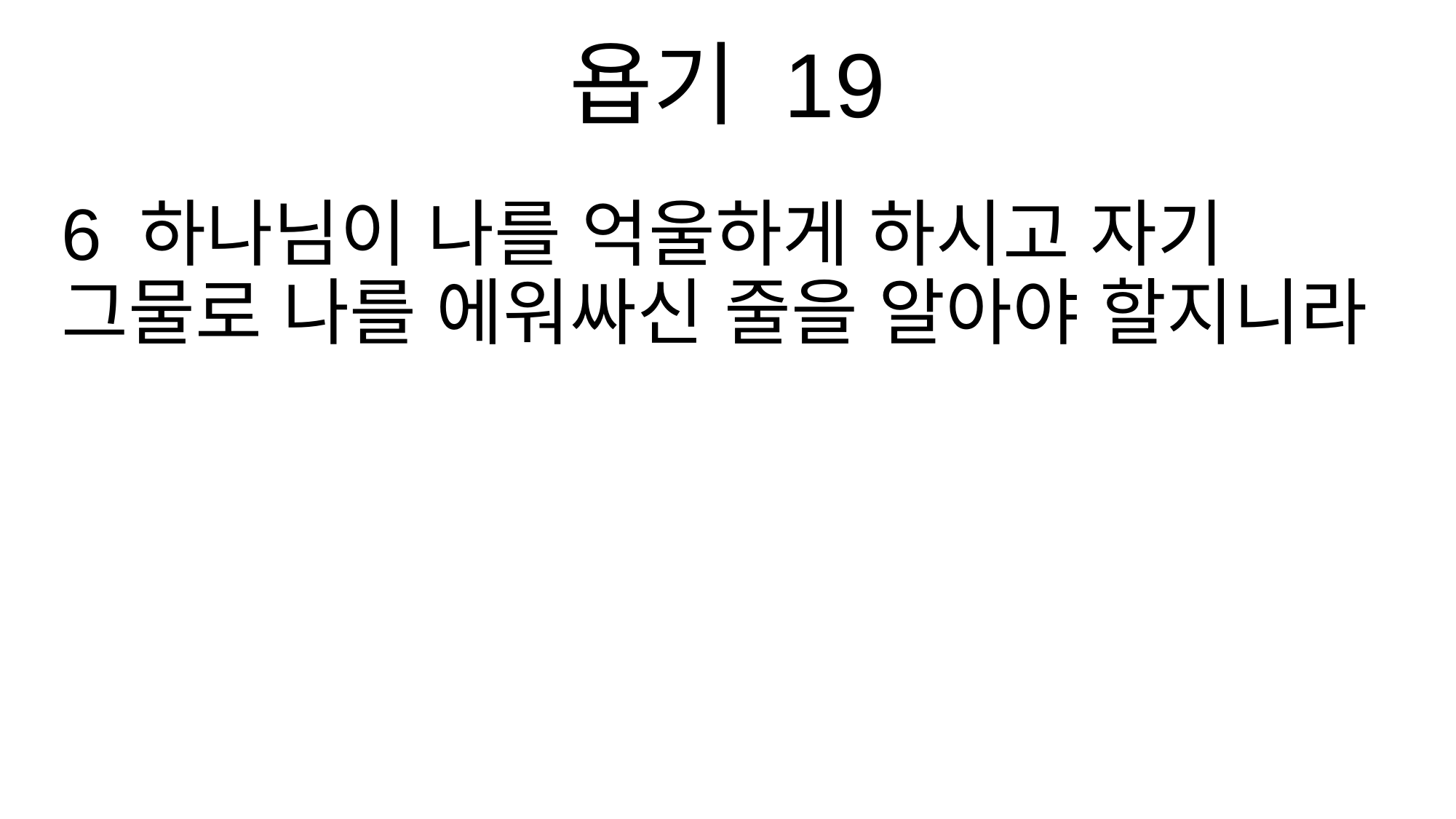

욥기 19
6 하나님이 나를 억울하게 하시고 자기 그물로 나를 에워싸신 줄을 알아야 할지니라